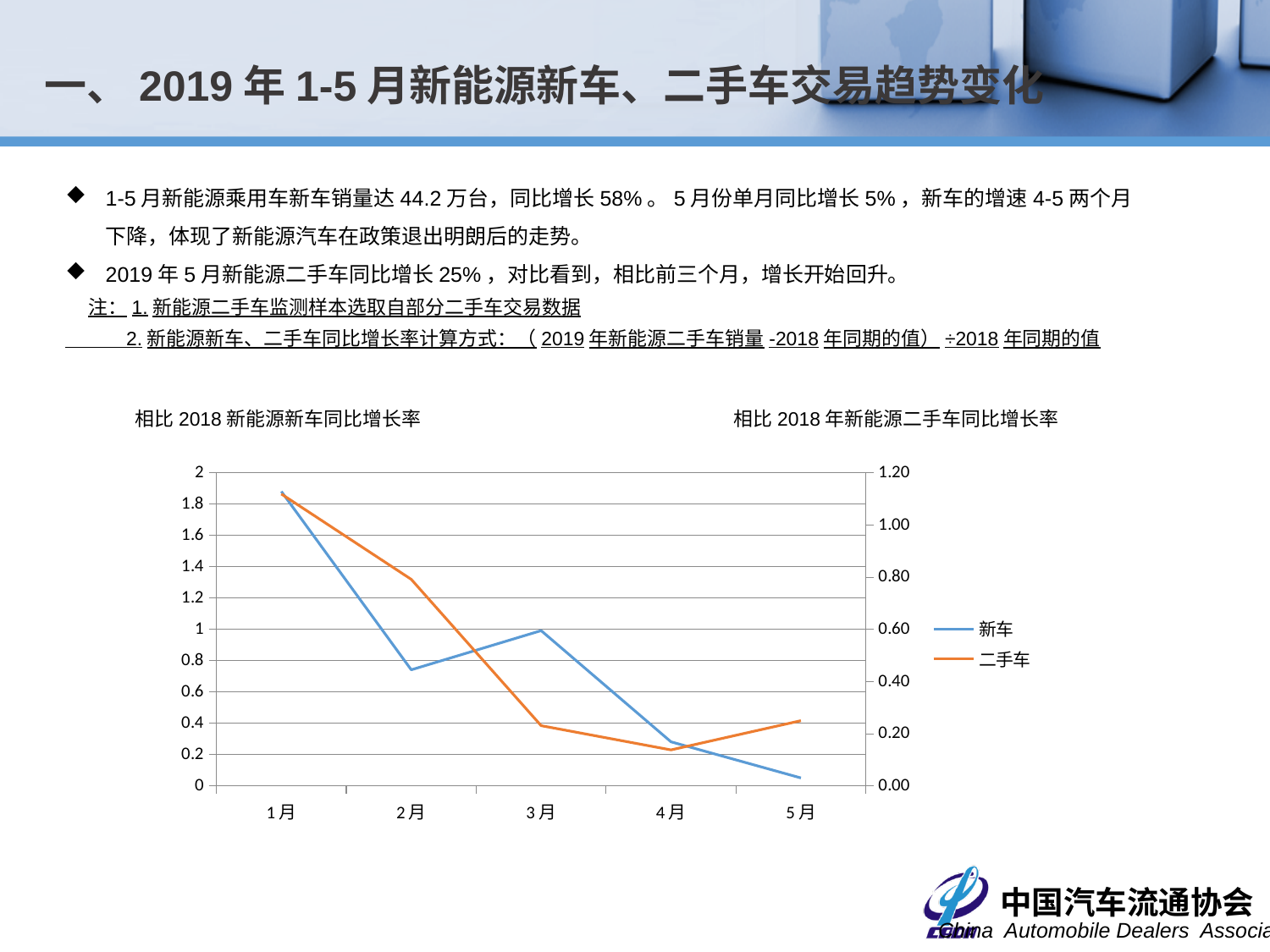

一、2019年1-5月新能源新车、二手车交易趋势变化
1-5月新能源乘用车新车销量达44.2万台，同比增长58%。5月份单月同比增长5%，新车的增速4-5两个月下降，体现了新能源汽车在政策退出明朗后的走势。
2019年5月新能源二手车同比增长25%，对比看到，相比前三个月，增长开始回升。
    注：1.新能源二手车监测样本选取自部分二手车交易数据
           2.新能源新车、二手车同比增长率计算方式：（2019年新能源二手车销量-2018年同期的值）÷2018年同期的值
相比2018新能源新车同比增长率
相比2018年新能源二手车同比增长率

### Chart

| Category | 新车 | 二手车 |
|---|---|---|
| 1月 | 1.8818193311840192 | 1.1192758253461128 |
| 2月 | 0.7421269296740994 | 0.792022792022792 |
| 3月 | 0.9926242305690648 | 0.2310281517747858 |
| 4月 | 0.2819975114988326 | 0.138154285087238 |
| 5月 | 0.051308196294528575 | 0.2501920333589378 |